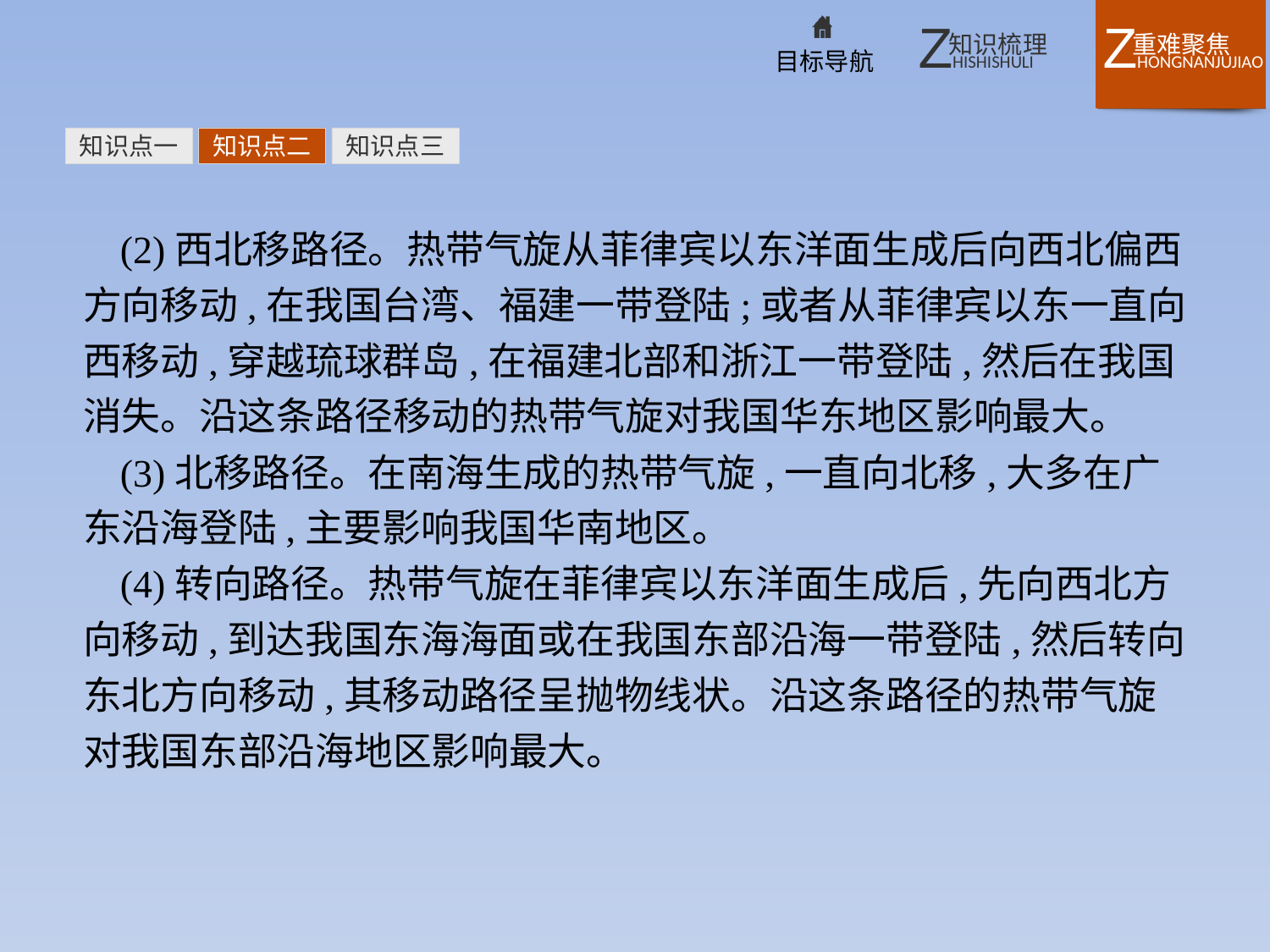

知识点一
知识点二
知识点三
(2)西北移路径。热带气旋从菲律宾以东洋面生成后向西北偏西方向移动,在我国台湾、福建一带登陆;或者从菲律宾以东一直向西移动,穿越琉球群岛,在福建北部和浙江一带登陆,然后在我国消失。沿这条路径移动的热带气旋对我国华东地区影响最大。
(3)北移路径。在南海生成的热带气旋,一直向北移,大多在广东沿海登陆,主要影响我国华南地区。
(4)转向路径。热带气旋在菲律宾以东洋面生成后,先向西北方向移动,到达我国东海海面或在我国东部沿海一带登陆,然后转向东北方向移动,其移动路径呈抛物线状。沿这条路径的热带气旋对我国东部沿海地区影响最大。